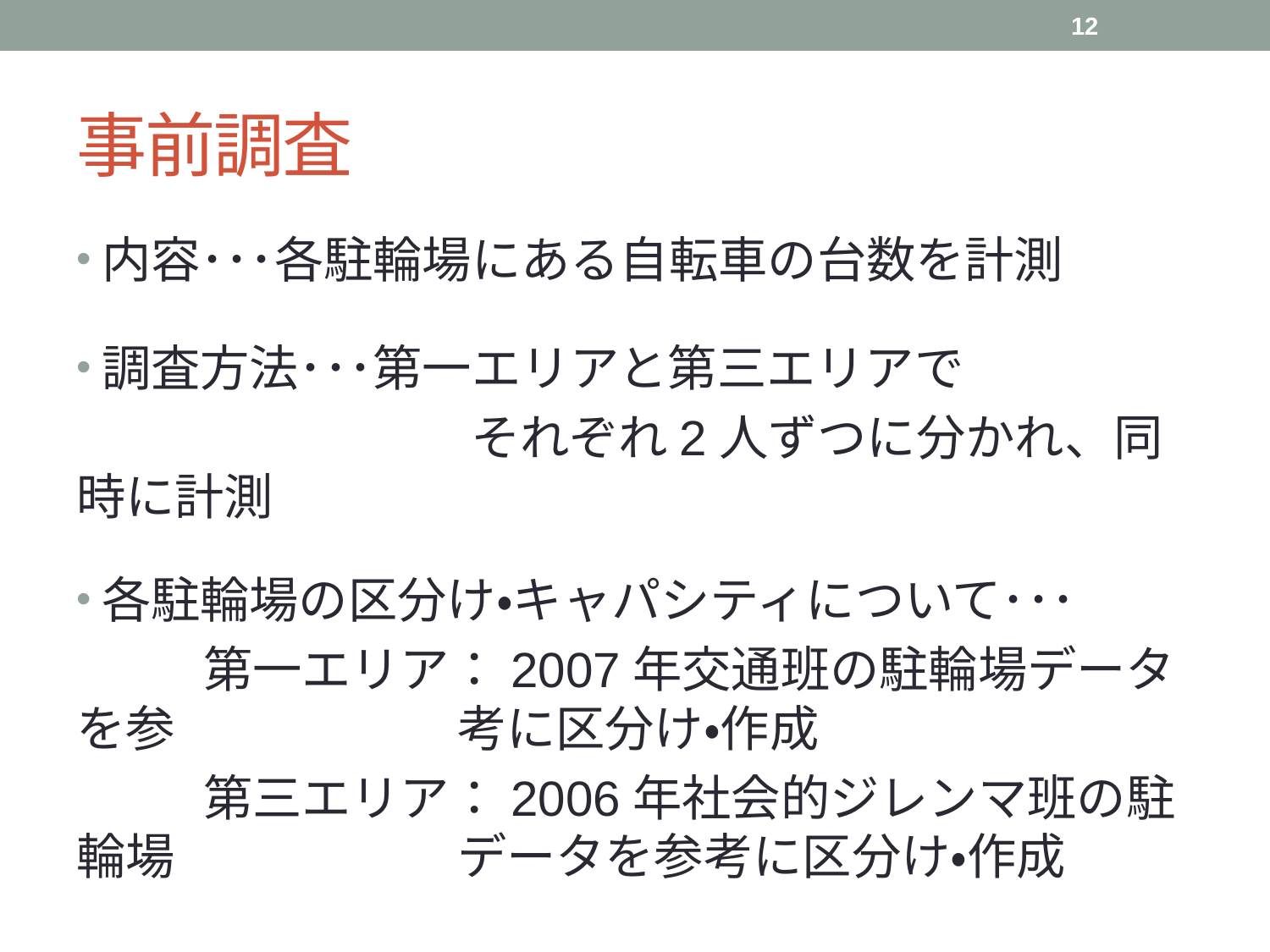

12
# 事前調査
内容･･･各駐輪場にある自転車の台数を計測

調査方法･･･第一エリアと第三エリアで
　　　　　　　　それぞれ2人ずつに分かれ、同時に計測

各駐輪場の区分け・キャパシティについて･･･
	第一エリア：2007年交通班の駐輪場データを参			考に区分け・作成
	第三エリア：2006年社会的ジレンマ班の駐輪場			データを参考に区分け・作成